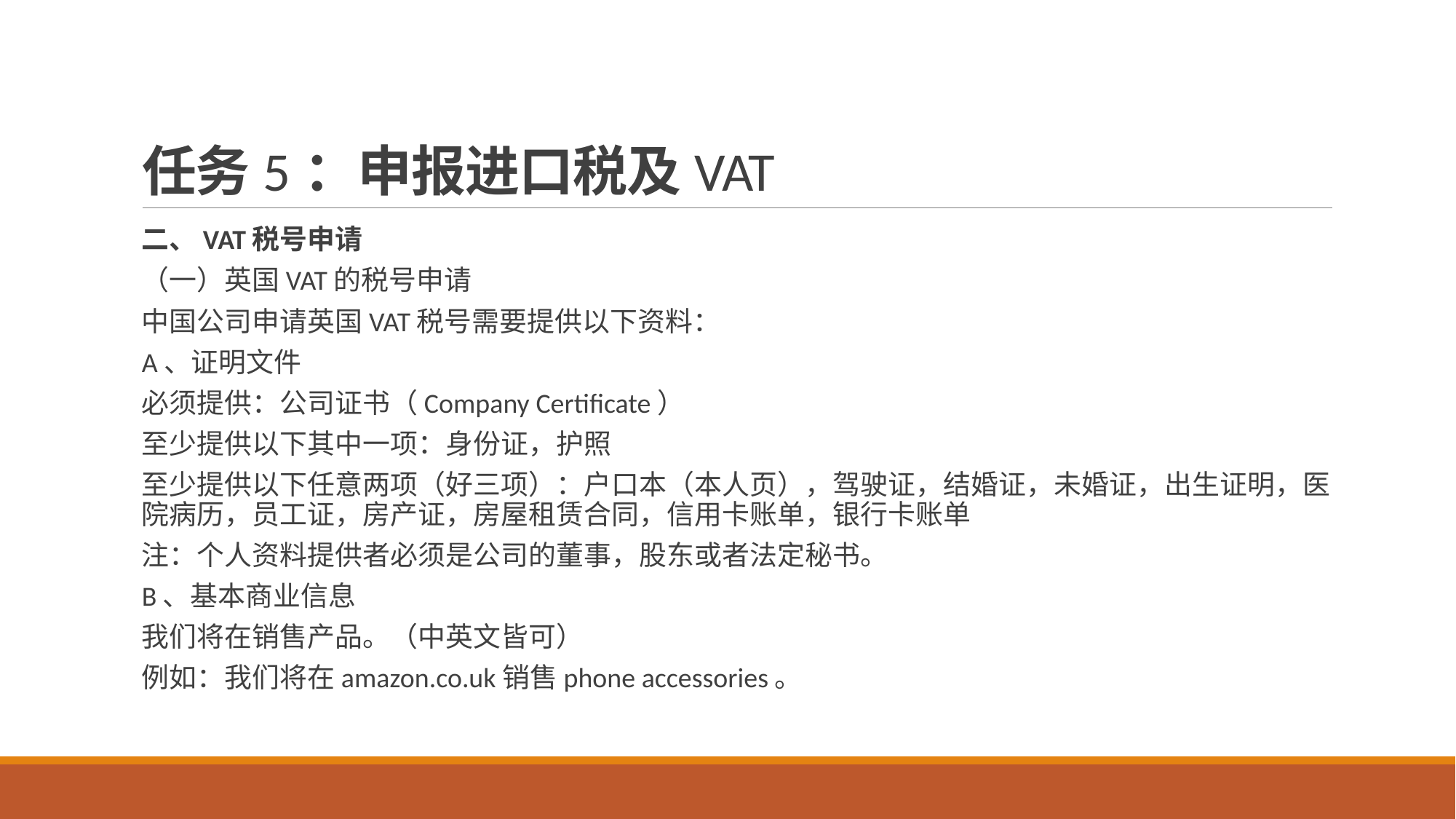

# 任务5：申报进口税及VAT
二、VAT税号申请
（一）英国VAT的税号申请
中国公司申请英国VAT税号需要提供以下资料：
A、证明文件
必须提供：公司证书（Company Certificate）
至少提供以下其中一项：身份证，护照
至少提供以下任意两项（好三项）：户口本（本人页），驾驶证，结婚证，未婚证，出生证明，医院病历，员工证，房产证，房屋租赁合同，信用卡账单，银行卡账单
注：个人资料提供者必须是公司的董事，股东或者法定秘书。
B、基本商业信息
我们将在销售产品。（中英文皆可）
例如：我们将在amazon.co.uk销售phone accessories。